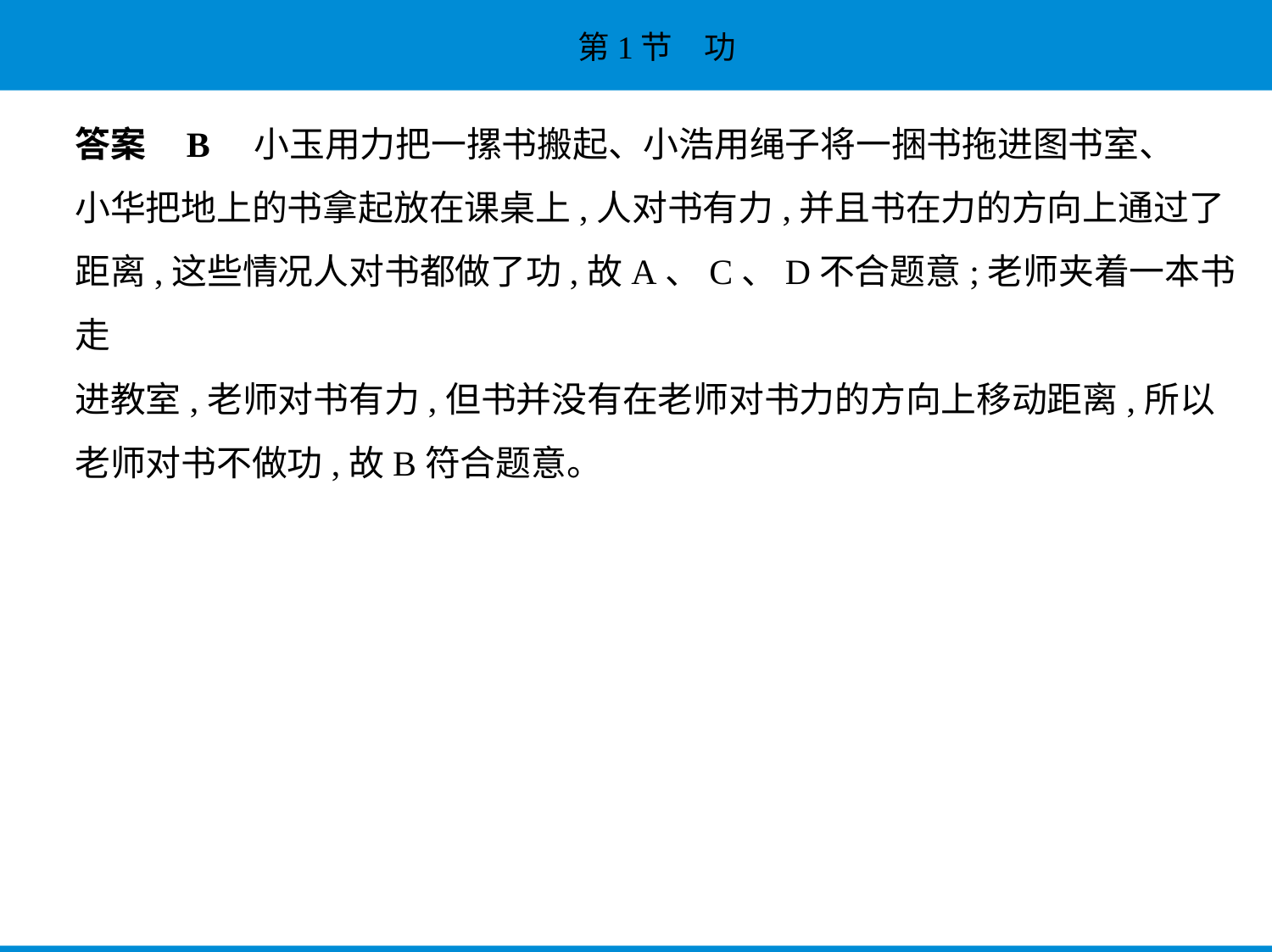

答案    B　小玉用力把一摞书搬起、小浩用绳子将一捆书拖进图书室、
小华把地上的书拿起放在课桌上,人对书有力,并且书在力的方向上通过了
距离,这些情况人对书都做了功,故A、C、D不合题意;老师夹着一本书走
进教室,老师对书有力,但书并没有在老师对书力的方向上移动距离,所以
老师对书不做功,故B符合题意。